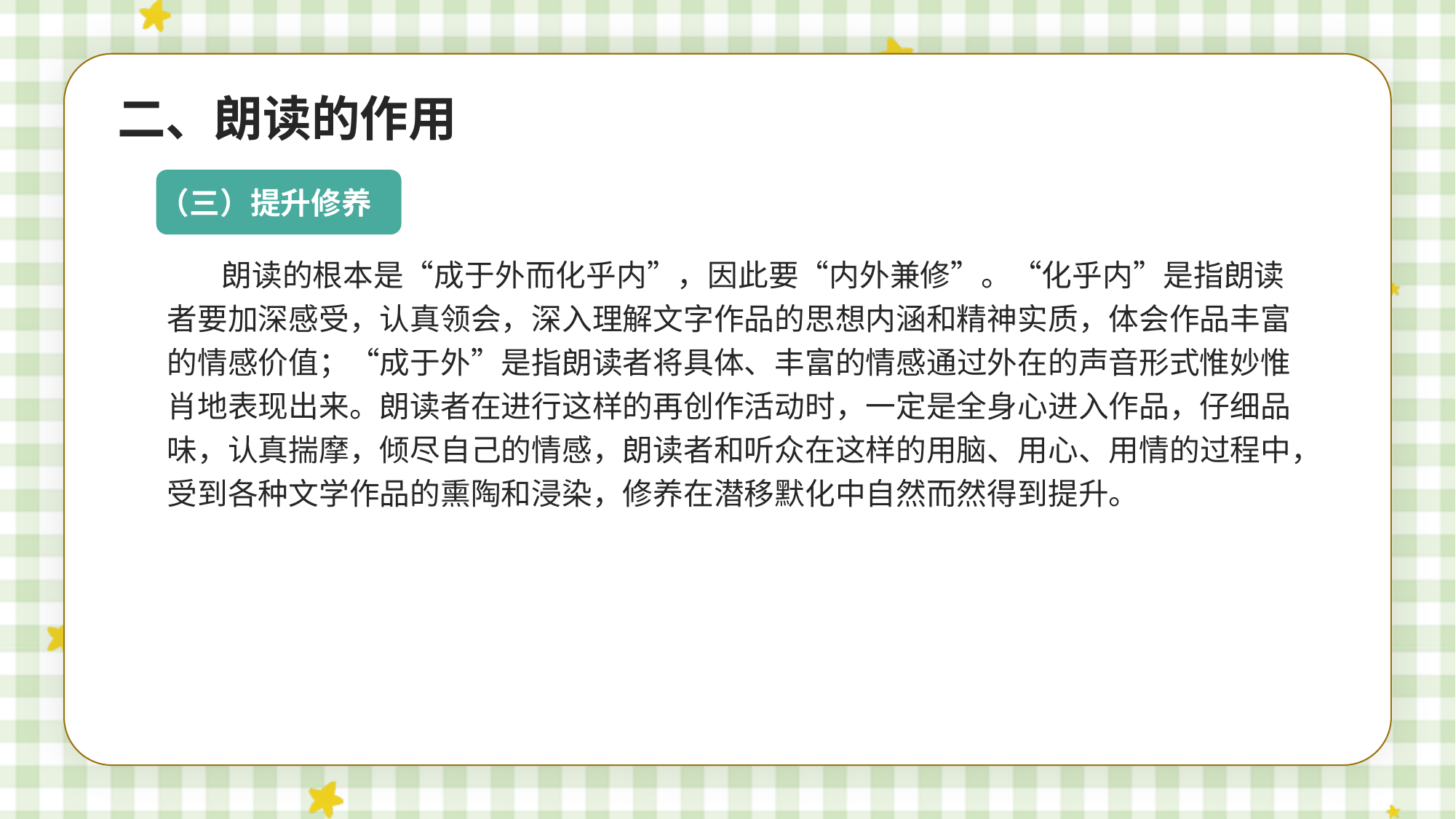

二、朗读的作用
（三）提升修养
朗读的根本是“成于外而化乎内”，因此要“内外兼修”。“化乎内”是指朗读者要加深感受，认真领会，深入理解文字作品的思想内涵和精神实质，体会作品丰富的情感价值；“成于外”是指朗读者将具体、丰富的情感通过外在的声音形式惟妙惟肖地表现出来。朗读者在进行这样的再创作活动时，一定是全身心进入作品，仔细品味，认真揣摩，倾尽自己的情感，朗读者和听众在这样的用脑、用心、用情的过程中，受到各种文学作品的熏陶和浸染，修养在潜移默化中自然而然得到提升。